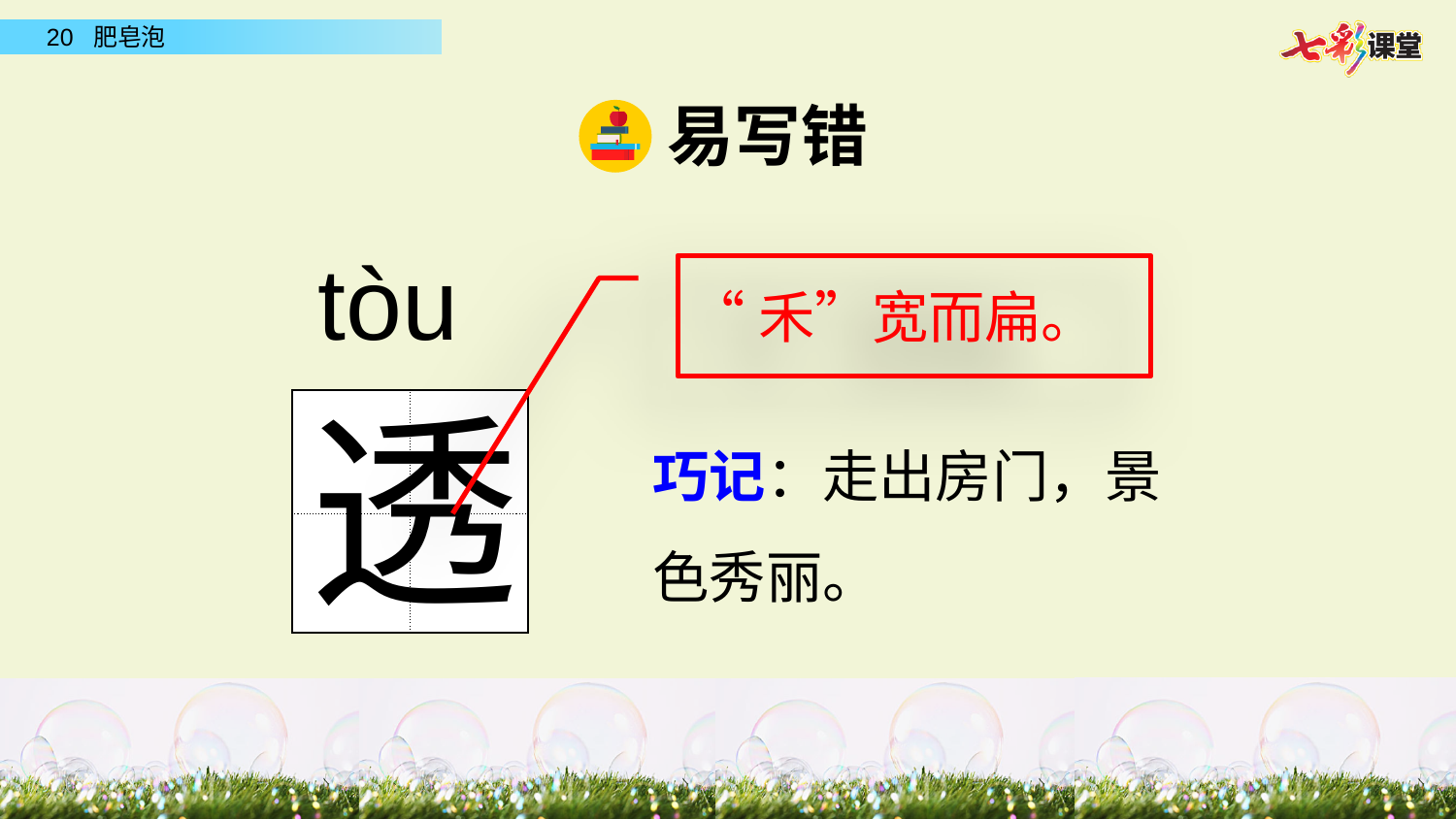

易写错

tòu
“禾”宽而扁。
透
|  |  |
| --- | --- |
|  |  |
巧记：走出房门，景色秀丽。